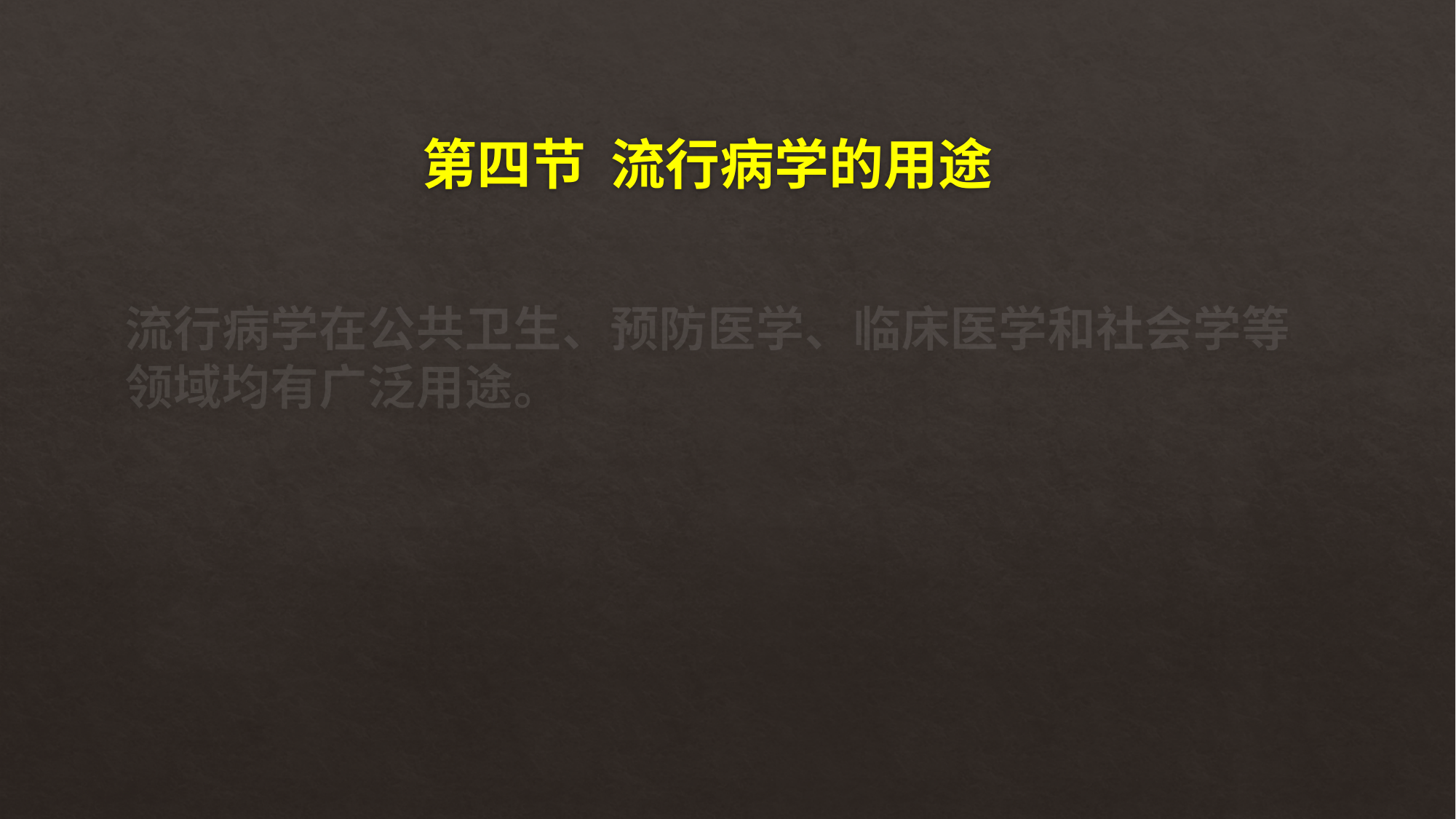

# 第四节  流行病学的用途
流行病学在公共卫生、预防医学、临床医学和社会学等领域均有广泛用途。